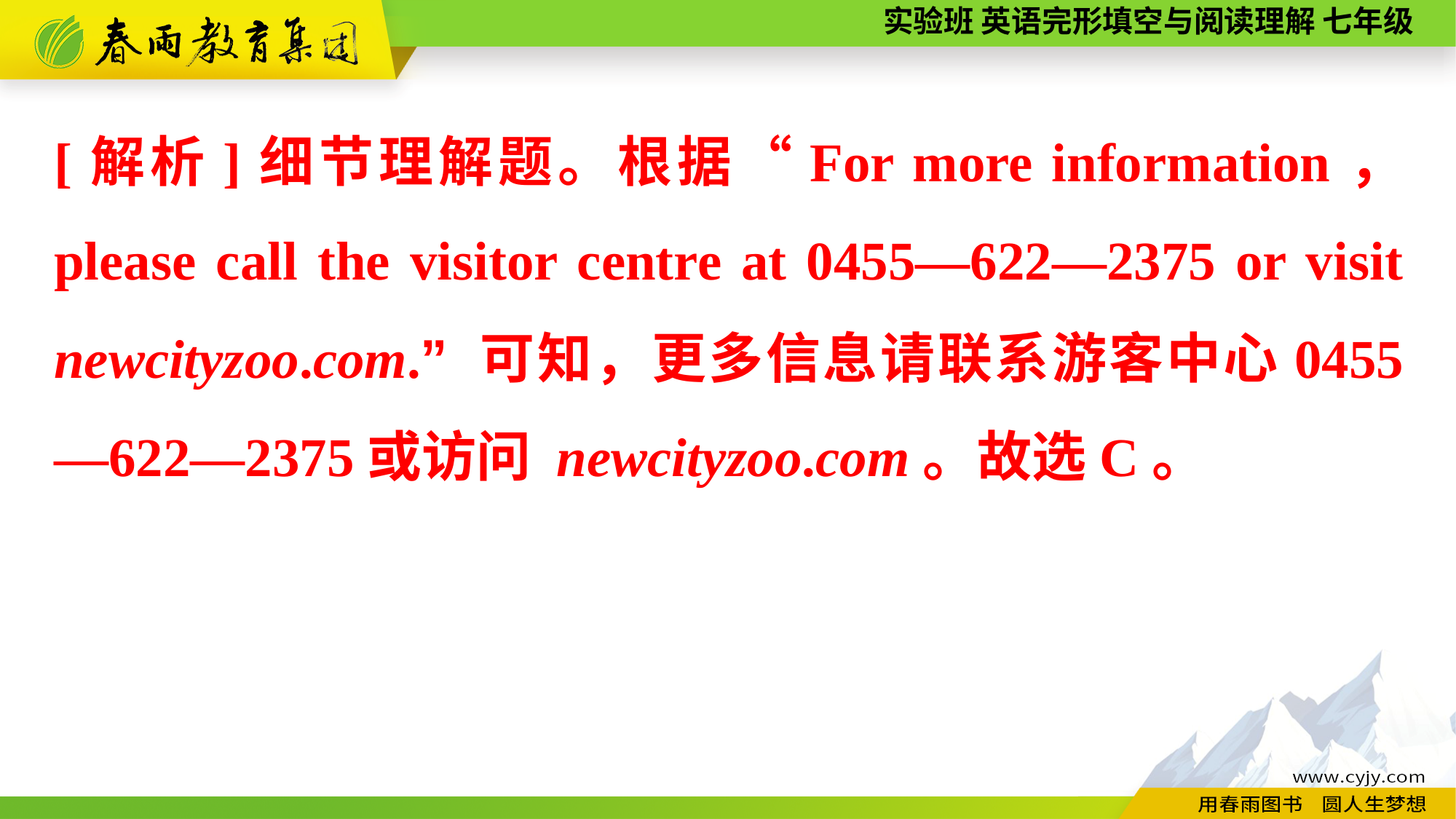

[解析]细节理解题。根据“For more information， please call the visitor centre at 0455—622—2375 or visit newcityzoo.com.” 可知，更多信息请联系游客中心0455—622—2375或访问 newcityzoo.com。故选C。